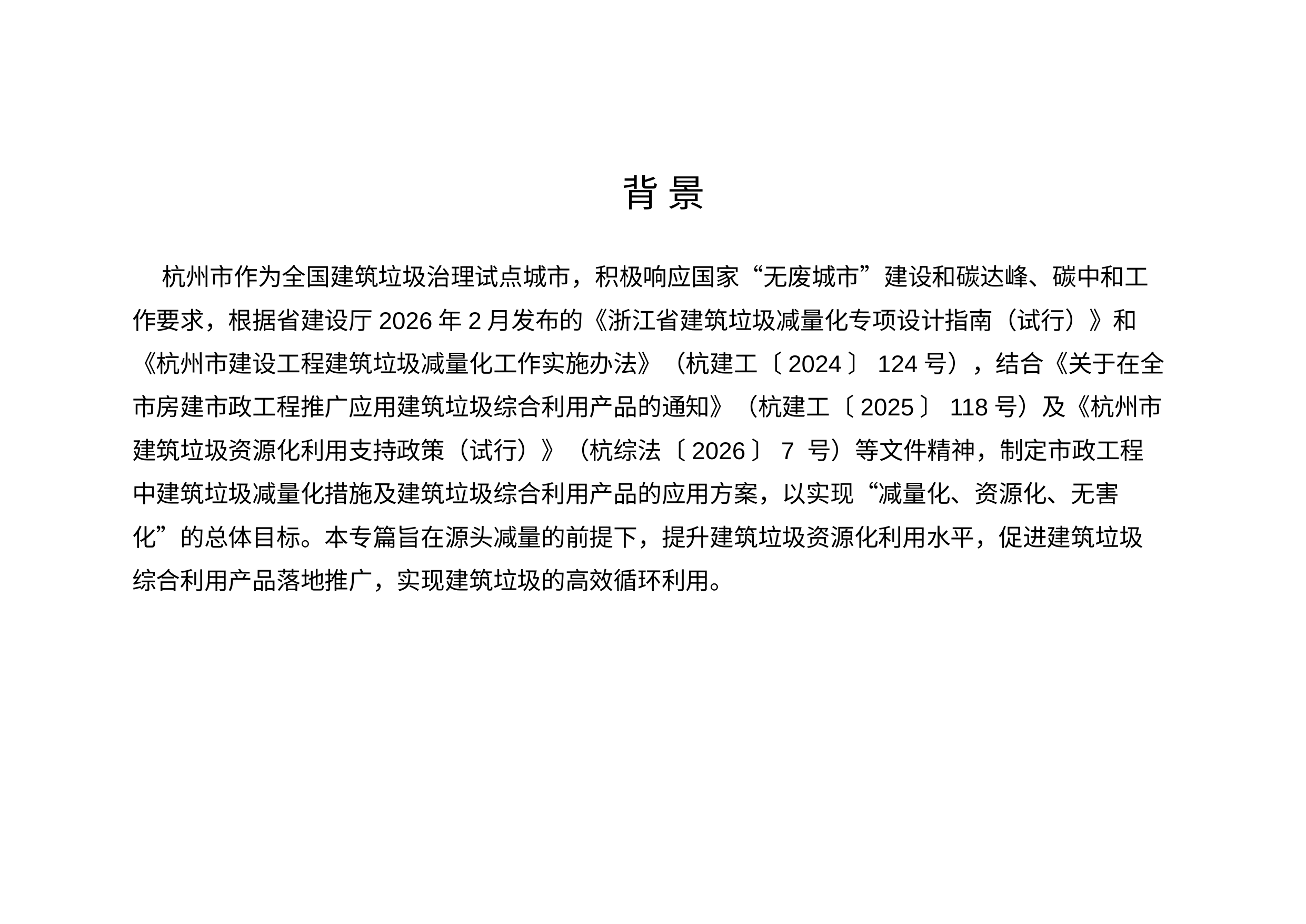

背 景
     杭州市作为全国建筑垃圾治理试点城市，积极响应国家“无废城市”建设和碳达峰、碳中和工作要求，根据省建设厅2026年2月发布的《浙江省建筑垃圾减量化专项设计指南（试行）》和《杭州市建设工程建筑垃圾减量化工作实施办法》（杭建工〔2024〕124号），结合《关于在全市房建市政工程推广应用建筑垃圾综合利用产品的通知》（杭建工〔2025〕118号）及《杭州市建筑垃圾资源化利用支持政策（试行）》（杭综法〔2026〕7 号）等文件精神，制定市政工程中建筑垃圾减量化措施及建筑垃圾综合利用产品的应用方案，以实现“减量化、资源化、无害化”的总体目标。本专篇旨在源头减量的前提下，提升建筑垃圾资源化利用水平，促进建筑垃圾综合利用产品落地推广，实现建筑垃圾的高效循环利用。